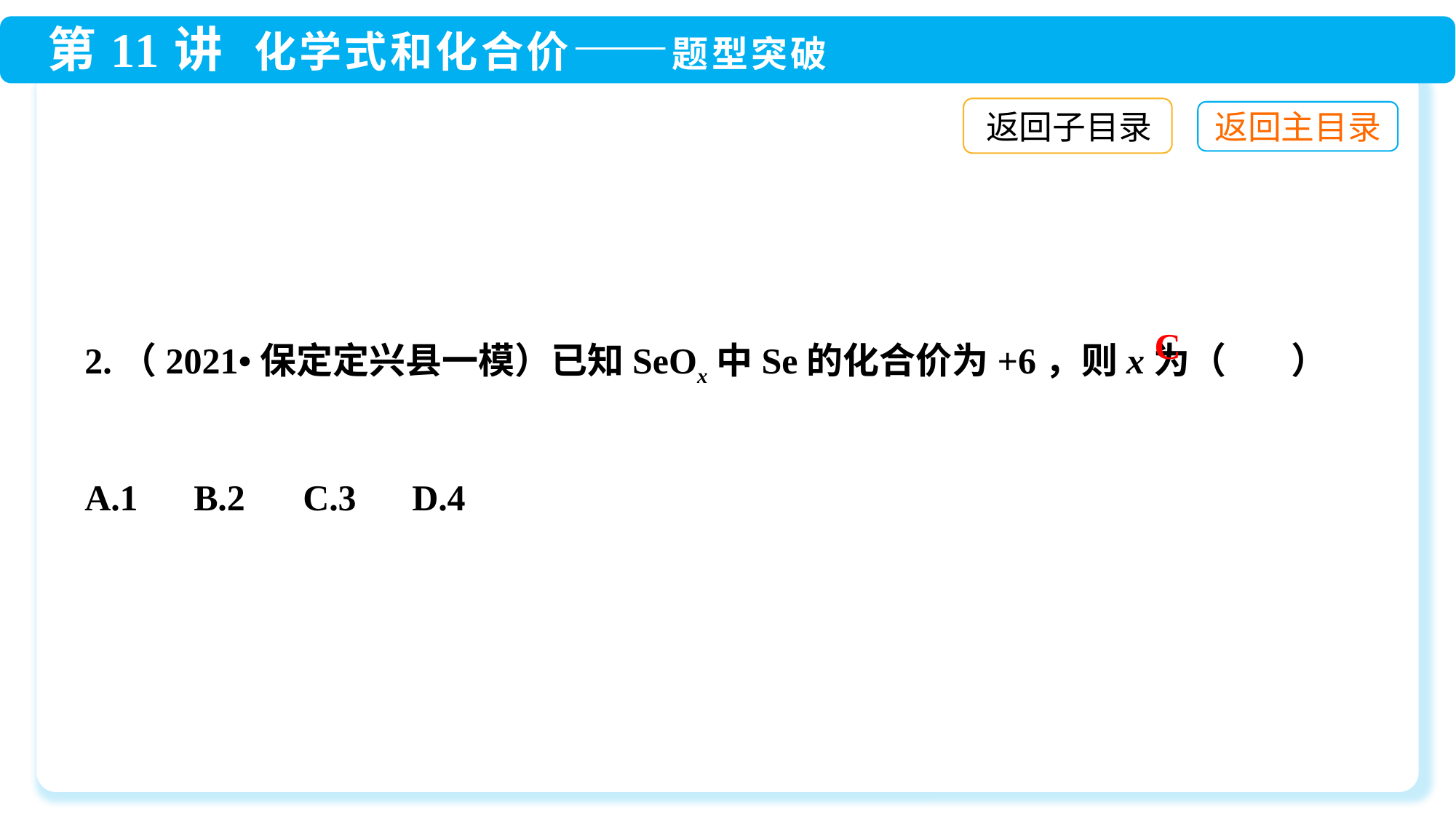

返回子目录
2.（2021•保定定兴县一模）已知SeOx中Se的化合价为+6，则x为（        ）

A.1	B.2	C.3	D.4
C